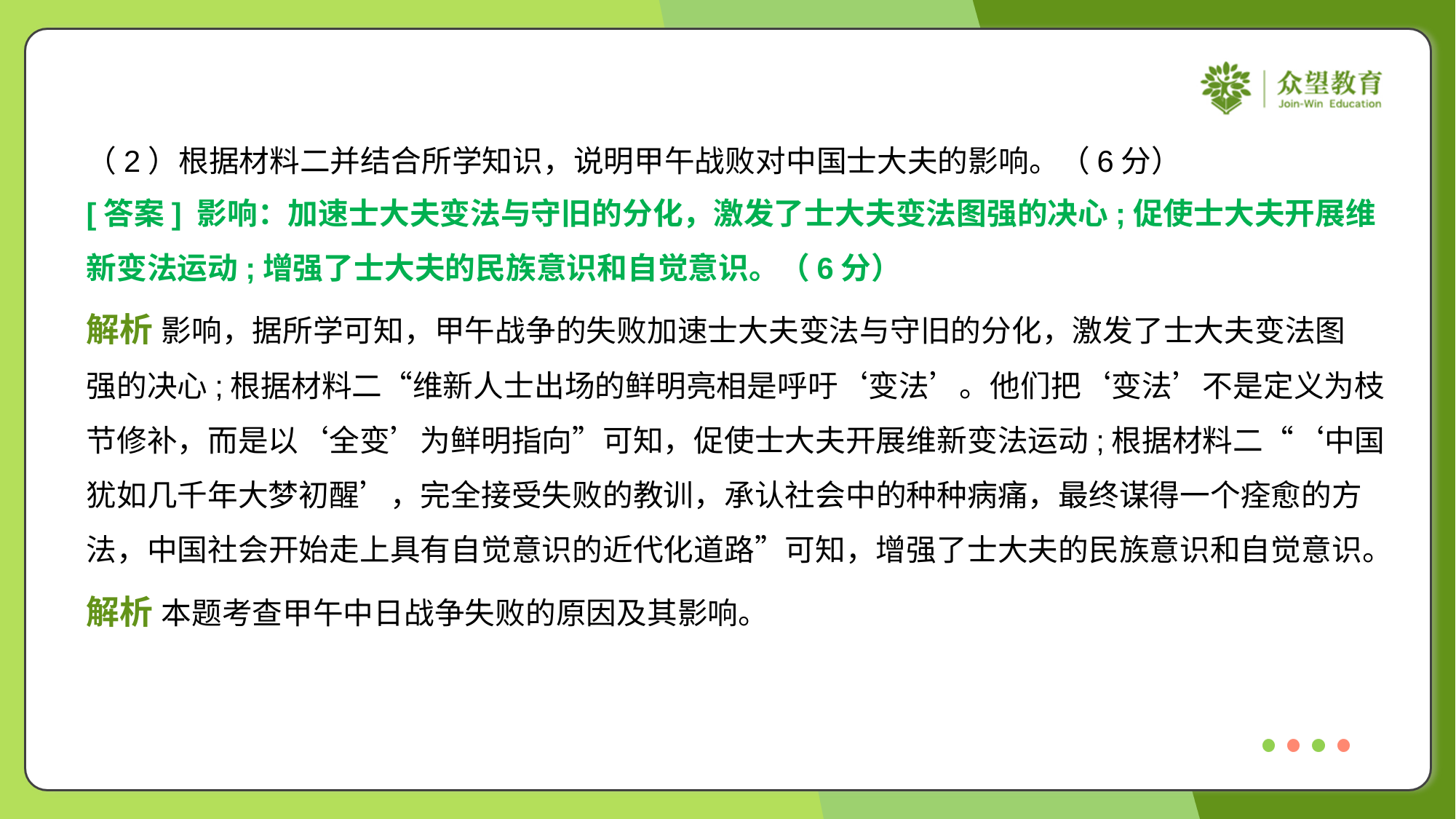

（2）根据材料二并结合所学知识，说明甲午战败对中国士大夫的影响。（6分）
[答案] 影响：加速士大夫变法与守旧的分化，激发了士大夫变法图强的决心;促使士大夫开展维
新变法运动;增强了士大夫的民族意识和自觉意识。（6分）
解析 影响，据所学可知，甲午战争的失败加速士大夫变法与守旧的分化，激发了士大夫变法图
强的决心;根据材料二“维新人士出场的鲜明亮相是呼吁‘变法’。他们把‘变法’不是定义为枝
节修补，而是以‘全变’为鲜明指向”可知，促使士大夫开展维新变法运动;根据材料二“‘中国
犹如几千年大梦初醒’，完全接受失败的教训，承认社会中的种种病痛，最终谋得一个痊愈的方
法，中国社会开始走上具有自觉意识的近代化道路”可知，增强了士大夫的民族意识和自觉意识。
解析 本题考查甲午中日战争失败的原因及其影响。